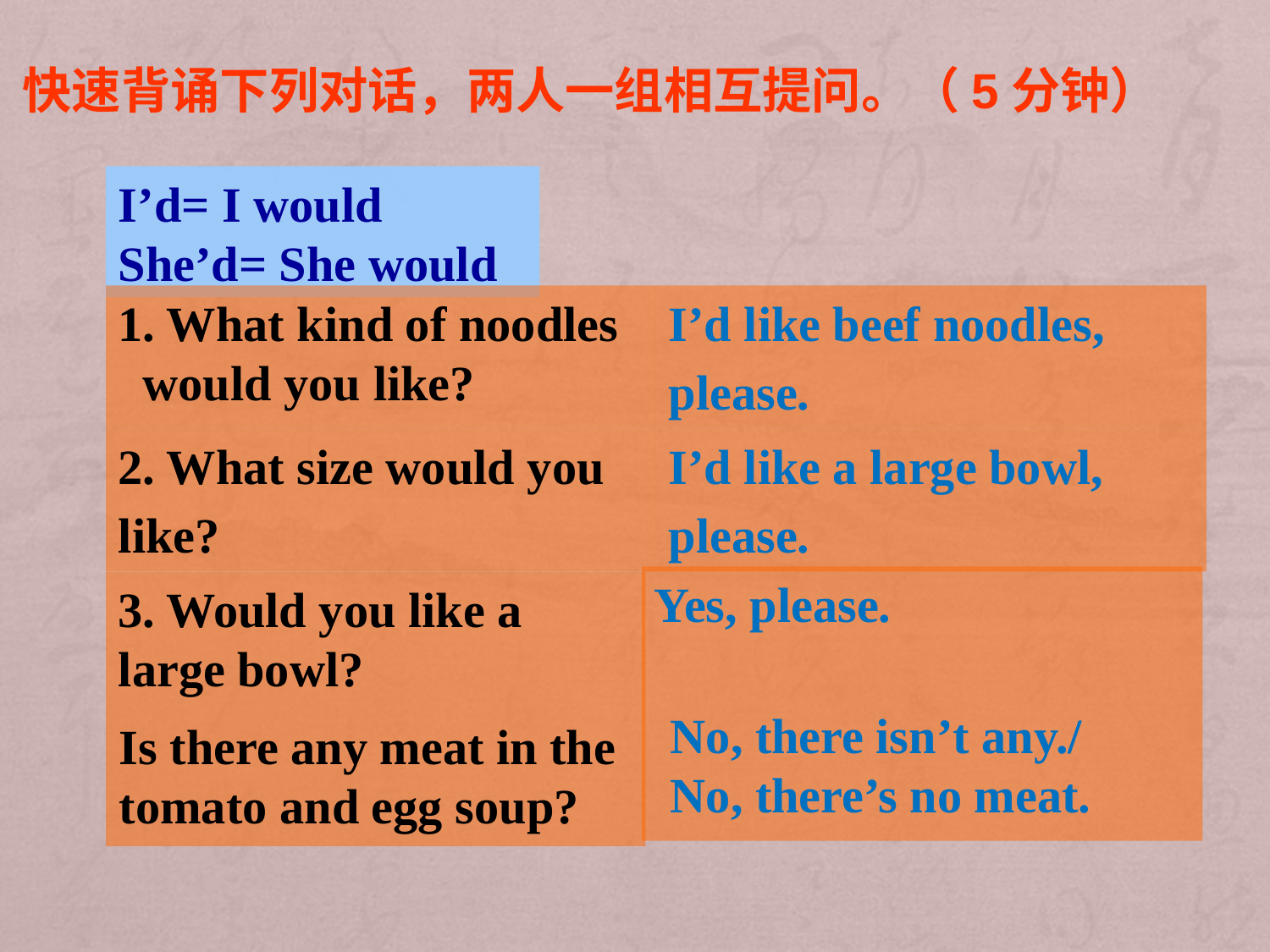

快速背诵下列对话，两人一组相互提问。（5分钟）
I’d= I would
She’d= She would

1. What kind of noodles     would you like?

I’d like beef noodles,
please.

2. What size would you
like?
I’d like a large bowl,
please.

Yes, please.
3. Would you like a large bowl?

No, there isn’t any./
No, there’s no meat.

Is there any meat in the
tomato and egg soup?